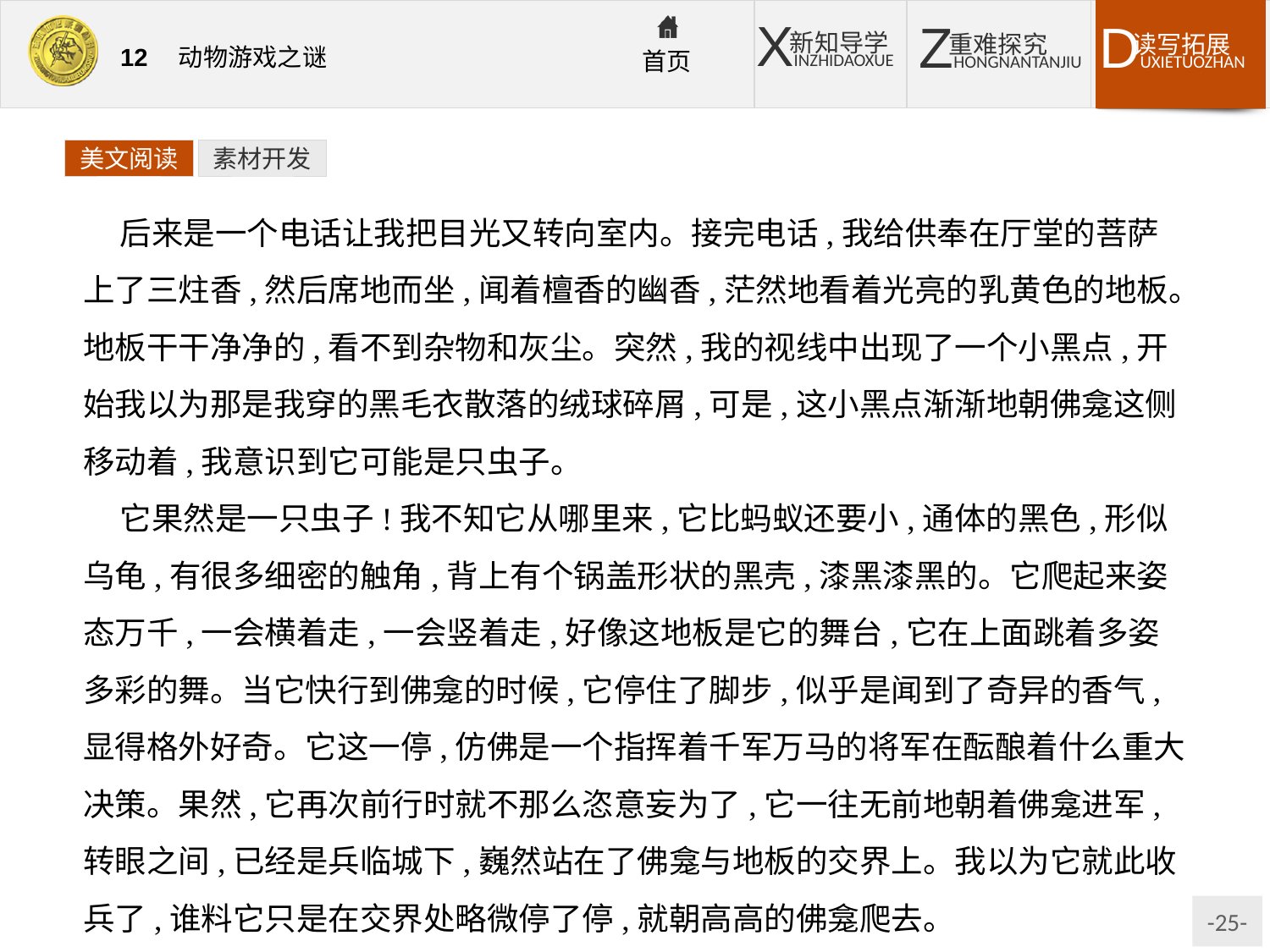

美文阅读
素材开发
后来是一个电话让我把目光又转向室内。接完电话,我给供奉在厅堂的菩萨上了三炷香,然后席地而坐,闻着檀香的幽香,茫然地看着光亮的乳黄色的地板。地板干干净净的,看不到杂物和灰尘。突然,我的视线中出现了一个小黑点,开始我以为那是我穿的黑毛衣散落的绒球碎屑,可是,这小黑点渐渐地朝佛龛这侧移动着,我意识到它可能是只虫子。
它果然是一只虫子!我不知它从哪里来,它比蚂蚁还要小,通体的黑色,形似乌龟,有很多细密的触角,背上有个锅盖形状的黑壳,漆黑漆黑的。它爬起来姿态万千,一会横着走,一会竖着走,好像这地板是它的舞台,它在上面跳着多姿多彩的舞。当它快行到佛龛的时候,它停住了脚步,似乎是闻到了奇异的香气,显得格外好奇。它这一停,仿佛是一个指挥着千军万马的将军在酝酿着什么重大决策。果然,它再次前行时就不那么恣意妄为了,它一往无前地朝着佛龛进军,转眼之间,已经是兵临城下,巍然站在了佛龛与地板的交界上。我以为它就此收兵了,谁料它只是在交界处略微停了停,就朝高高的佛龛爬去。